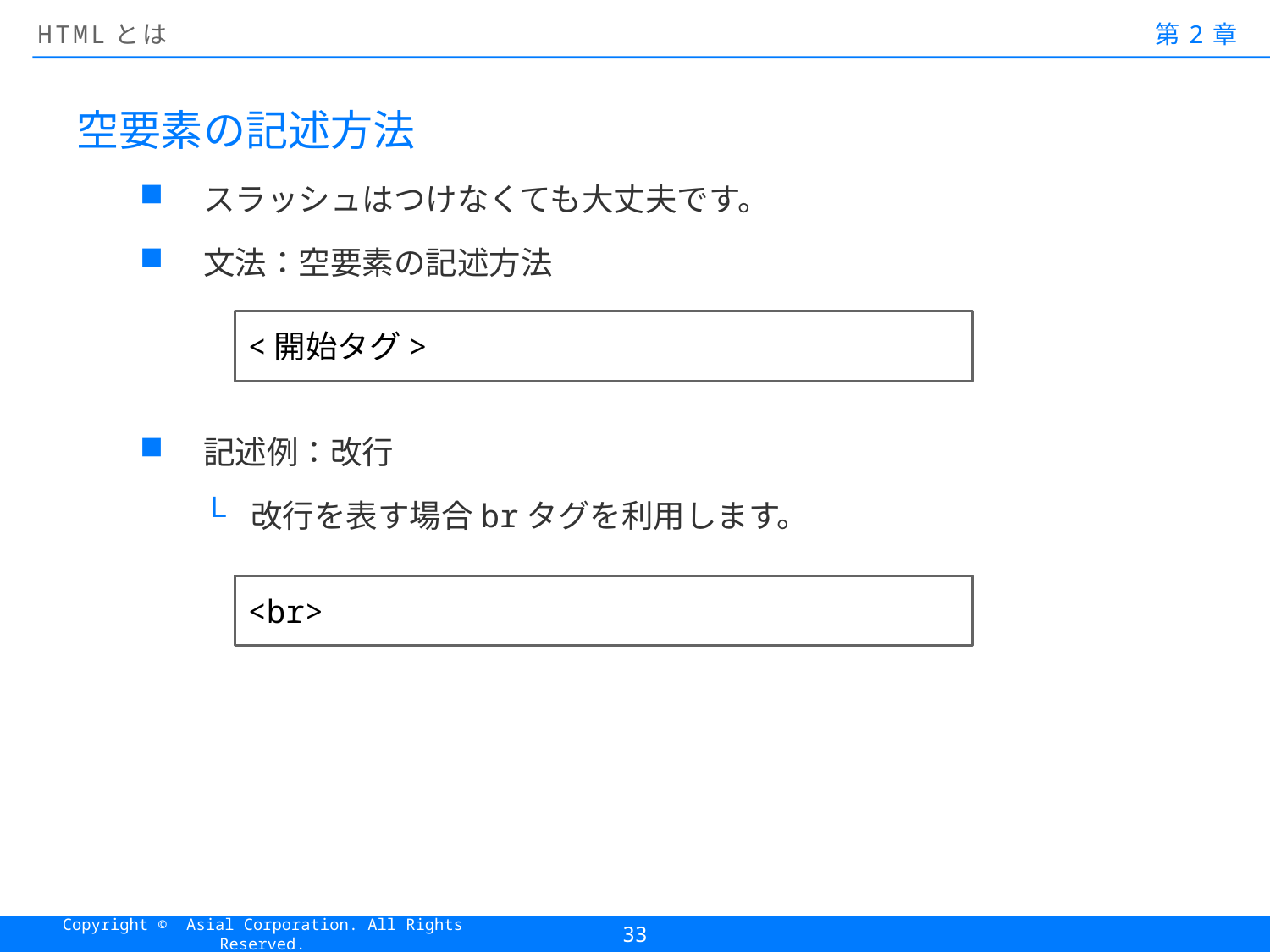

# HTMLとは
第2章
空要素の記述方法
スラッシュはつけなくても大丈夫です。
文法：空要素の記述方法

記述例：改行
改行を表す場合brタグを利用します。
<開始タグ>
<br>
33